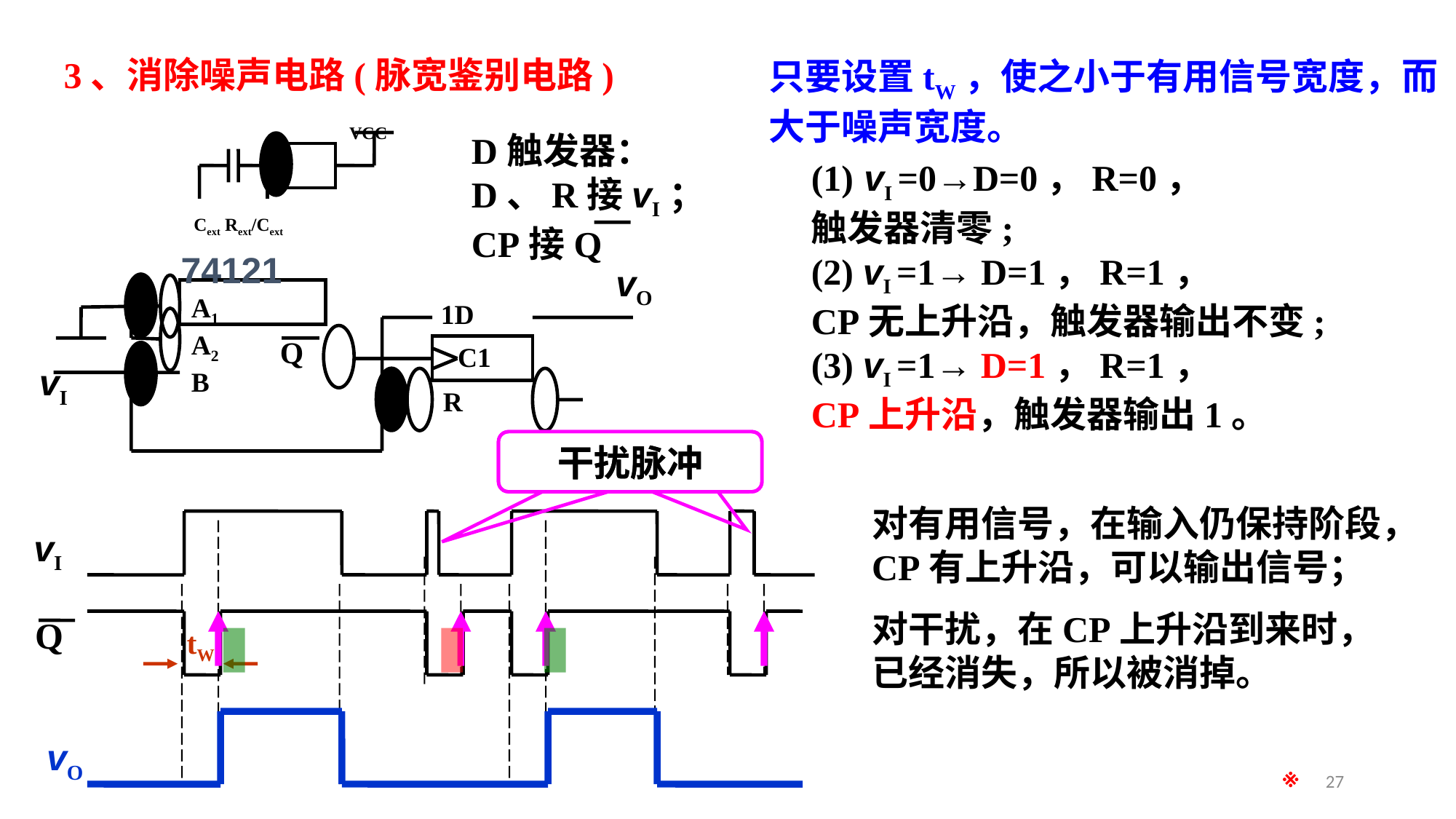

只要设置tW，使之小于有用信号宽度，而大于噪声宽度。
3、消除噪声电路(脉宽鉴别电路)
VCC

Cext Rext/Cext
vO

A1
A2
B
1D

Q
C1

vI

R

74121
D触发器：
D、R接vI；
CP接Q

(1) vI =0→D=0，R=0，
触发器清零;
(2) vI =1→ D=1，R=1，
CP无上升沿，触发器输出不变;
(3) vI =1→ D=1，R=1，
CP上升沿，触发器输出1。
干扰脉冲
干扰脉冲
对有用信号，在输入仍保持阶段，CP有上升沿，可以输出信号；
对干扰，在CP上升沿到来时，已经消失，所以被消掉。

vI

Q

tW

vO
※
27